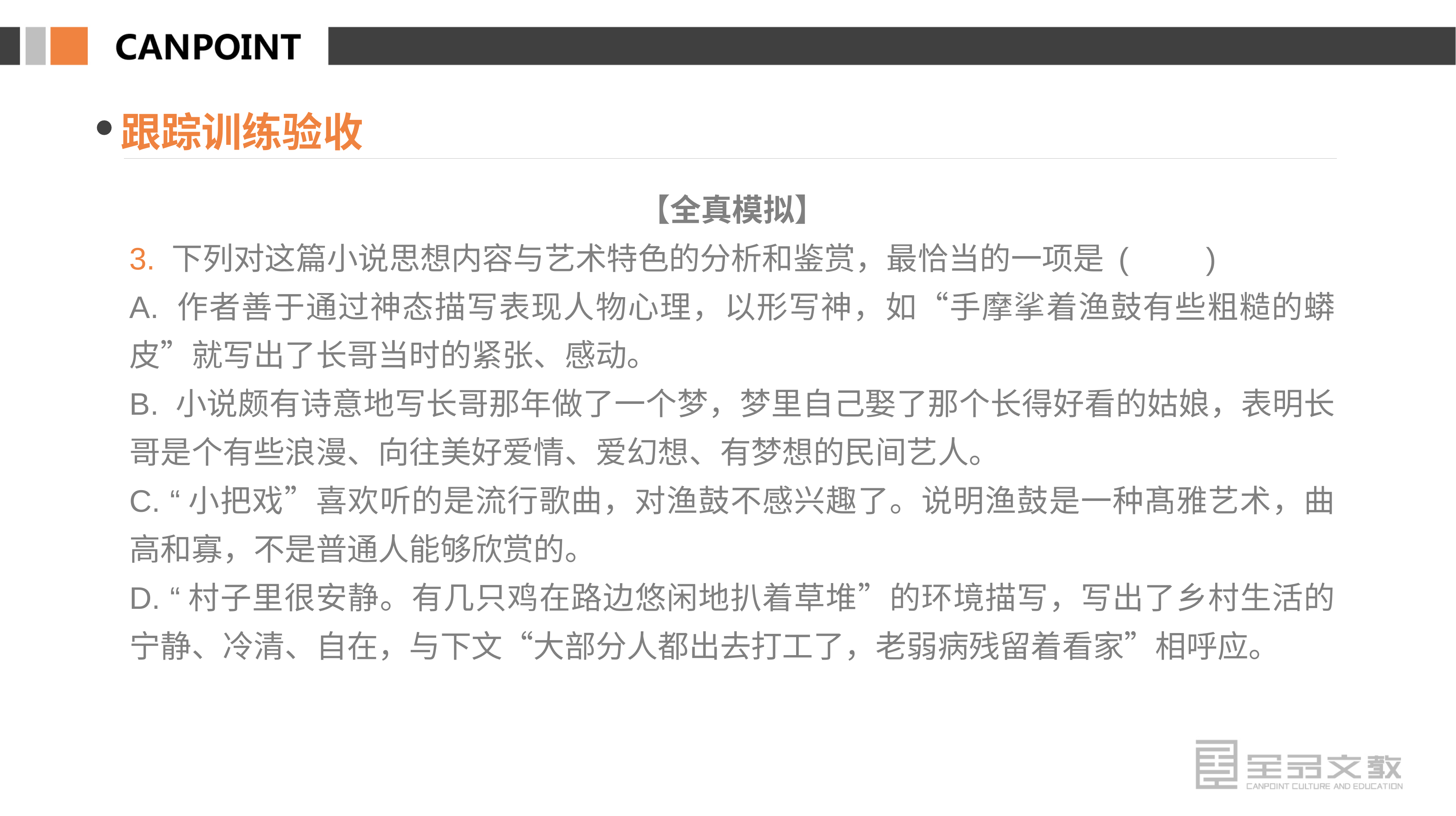

跟踪训练验收

【全真模拟】
3. 下列对这篇小说思想内容与艺术特色的分析和鉴赏，最恰当的一项是 (　　)
A. 作者善于通过神态描写表现人物心理，以形写神，如“手摩挲着渔鼓有些粗糙的蟒皮”就写出了长哥当时的紧张、感动。
B. 小说颇有诗意地写长哥那年做了一个梦，梦里自己娶了那个长得好看的姑娘，表明长哥是个有些浪漫、向往美好爱情、爱幻想、有梦想的民间艺人。
C. “小把戏”喜欢听的是流行歌曲，对渔鼓不感兴趣了。说明渔鼓是一种髙雅艺术，曲高和寡，不是普通人能够欣赏的。
D. “村子里很安静。有几只鸡在路边悠闲地扒着草堆”的环境描写，写出了乡村生活的宁静、冷清、自在，与下文“大部分人都出去打工了，老弱病残留着看家”相呼应。